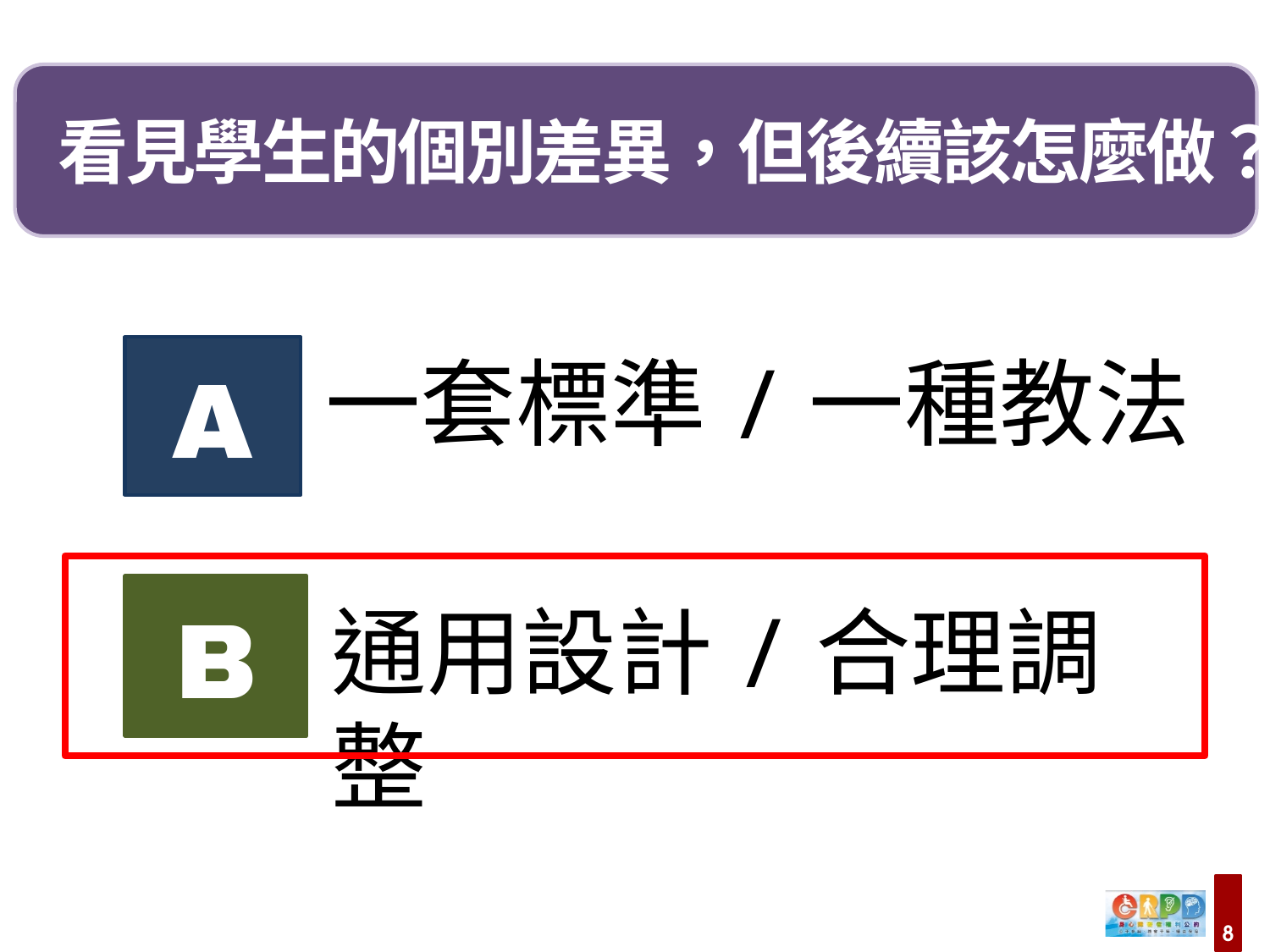

看見學生的個別差異，但後續該怎麼做？
A
一套標準/一種教法

B
通用設計/合理調整
8